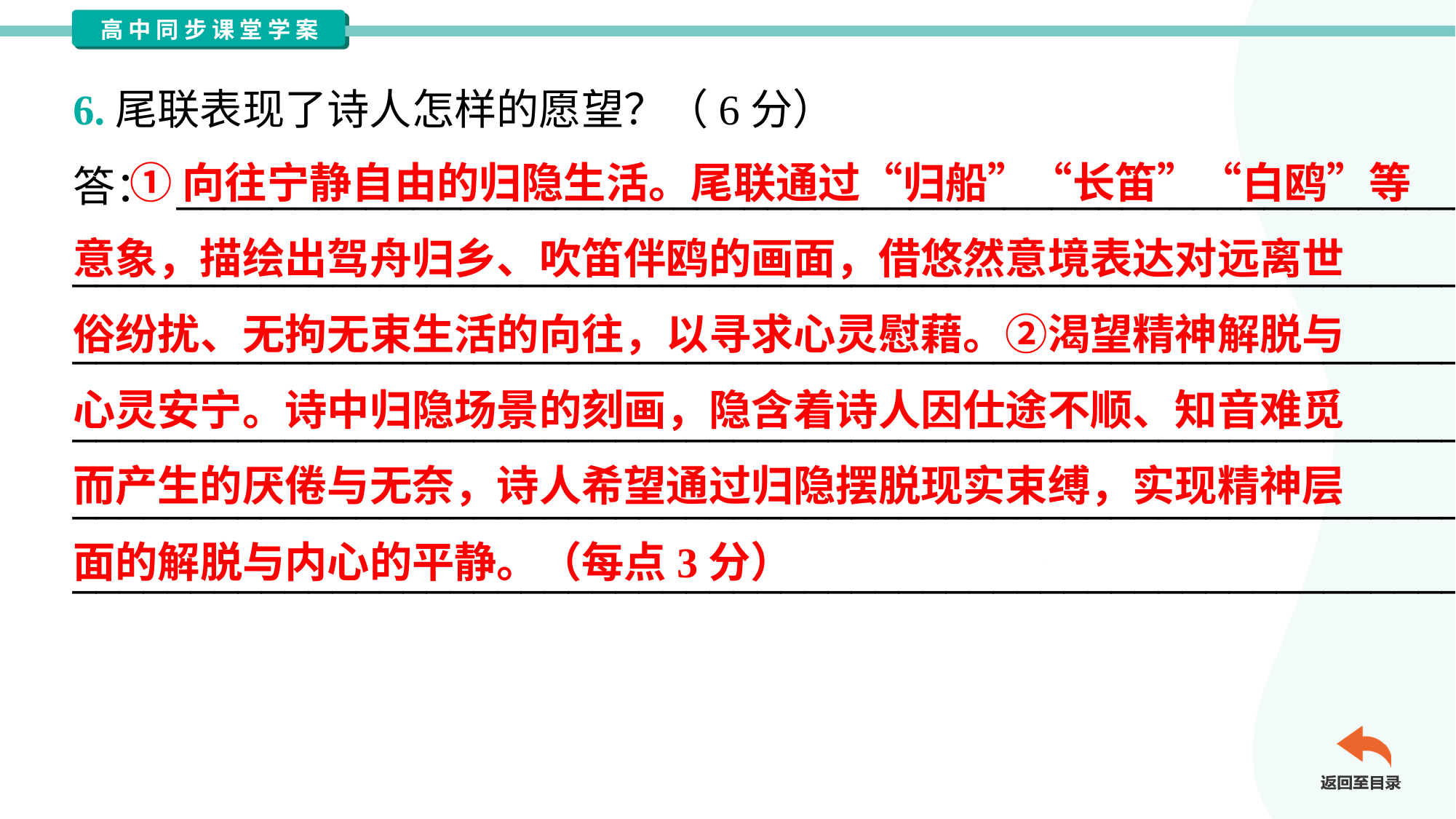

6.尾联表现了诗人怎样的愿望？（6分）
答： ________________________________________________________
_____________________________________________________________
_____________________________________________________________
_____________________________________________________________
_____________________________________________________________
_____________________________________________________________
      ①向往宁静自由的归隐生活。尾联通过“归船”“长笛”“白鸥”等
意象，描绘出驾舟归乡、吹笛伴鸥的画面，借悠然意境表达对远离世
俗纷扰、无拘无束生活的向往，以寻求心灵慰藉。②渴望精神解脱与
心灵安宁。诗中归隐场景的刻画，隐含着诗人因仕途不顺、知音难觅
而产生的厌倦与无奈，诗人希望通过归隐摆脱现实束缚，实现精神层
面的解脱与内心的平静。（每点3分）